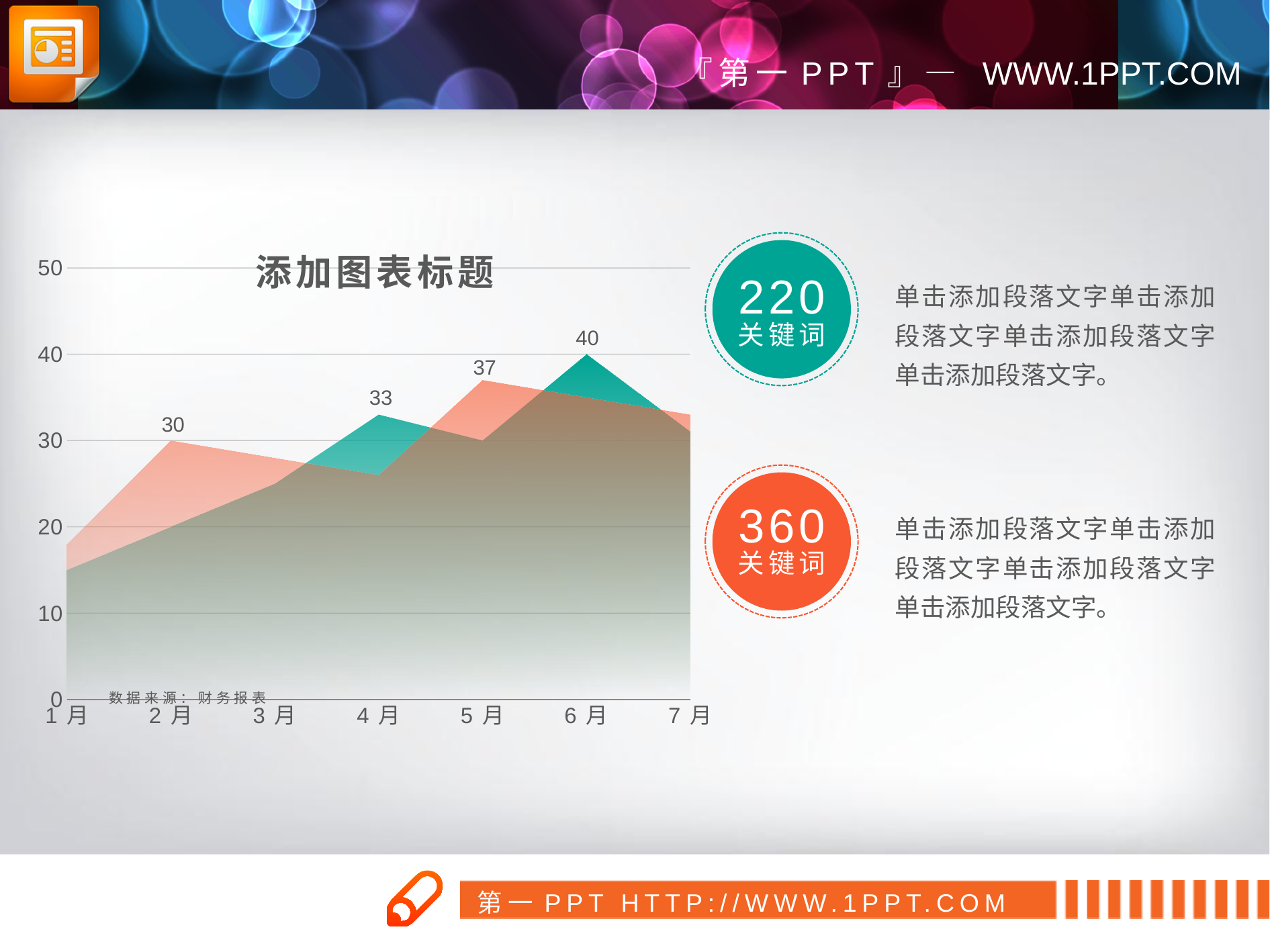

添加图表标题

### Chart

| Category | 系列 1 | 系列 2 |
|---|---|---|
| 1月 | 18.0 | 15.0 |
| 2月 | 30.0 | 20.0 |
| 3月 | 28.0 | 25.0 |
| 4月 | 26.0 | 33.0 |
| 5月 | 37.0 | 30.0 |
| 6月 | 35.0 | 40.0 |
| 7月 | 33.0 | 31.0 |
220
关键词
单击添加段落文字单击添加段落文字单击添加段落文字单击添加段落文字。

360
关键词
单击添加段落文字单击添加段落文字单击添加段落文字单击添加段落文字。
数据来源：财务报表